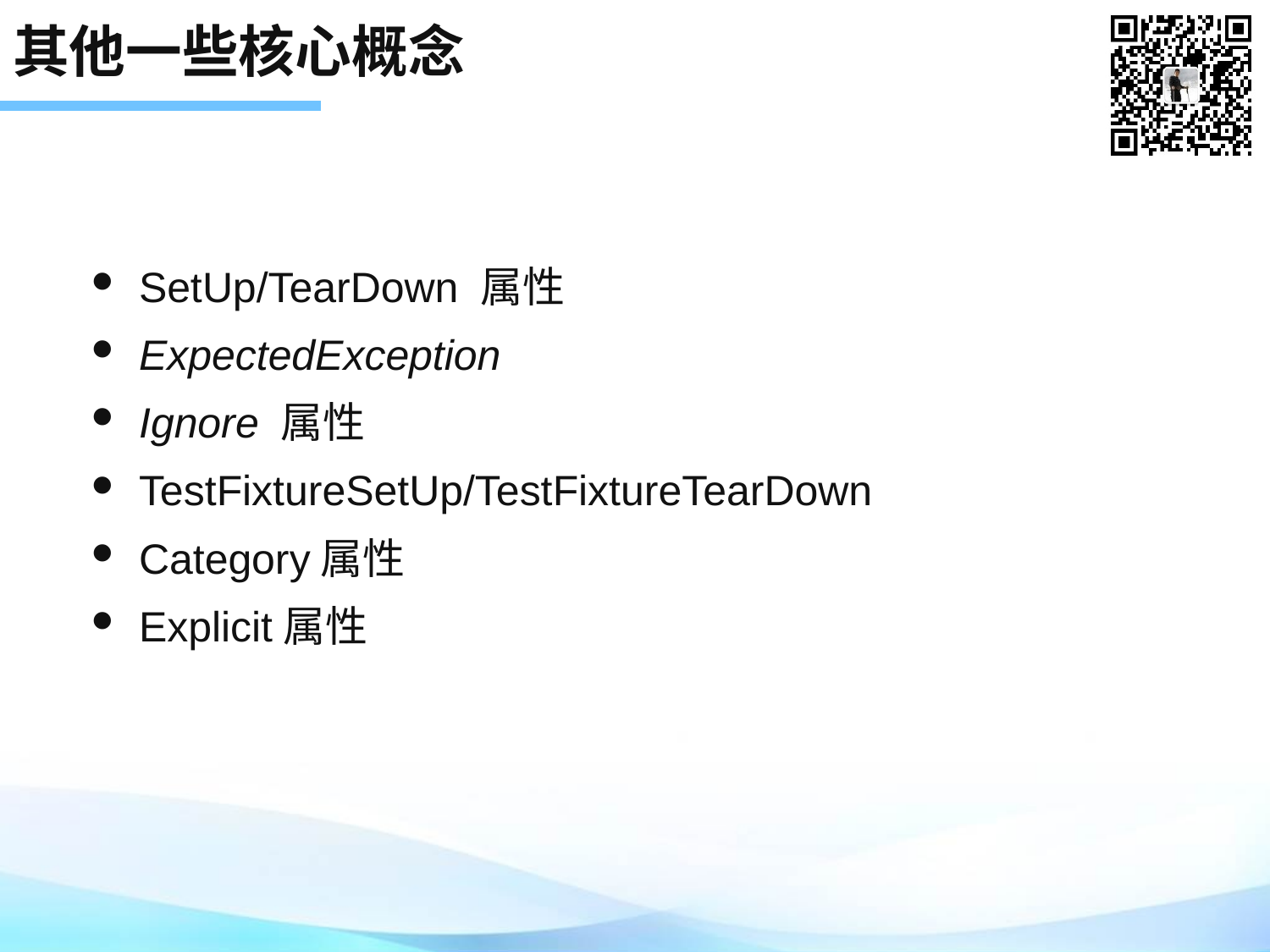

# 其他一些核心概念
SetUp/TearDown 属性
ExpectedException
Ignore 属性
TestFixtureSetUp/TestFixtureTearDown
Category属性
Explicit属性